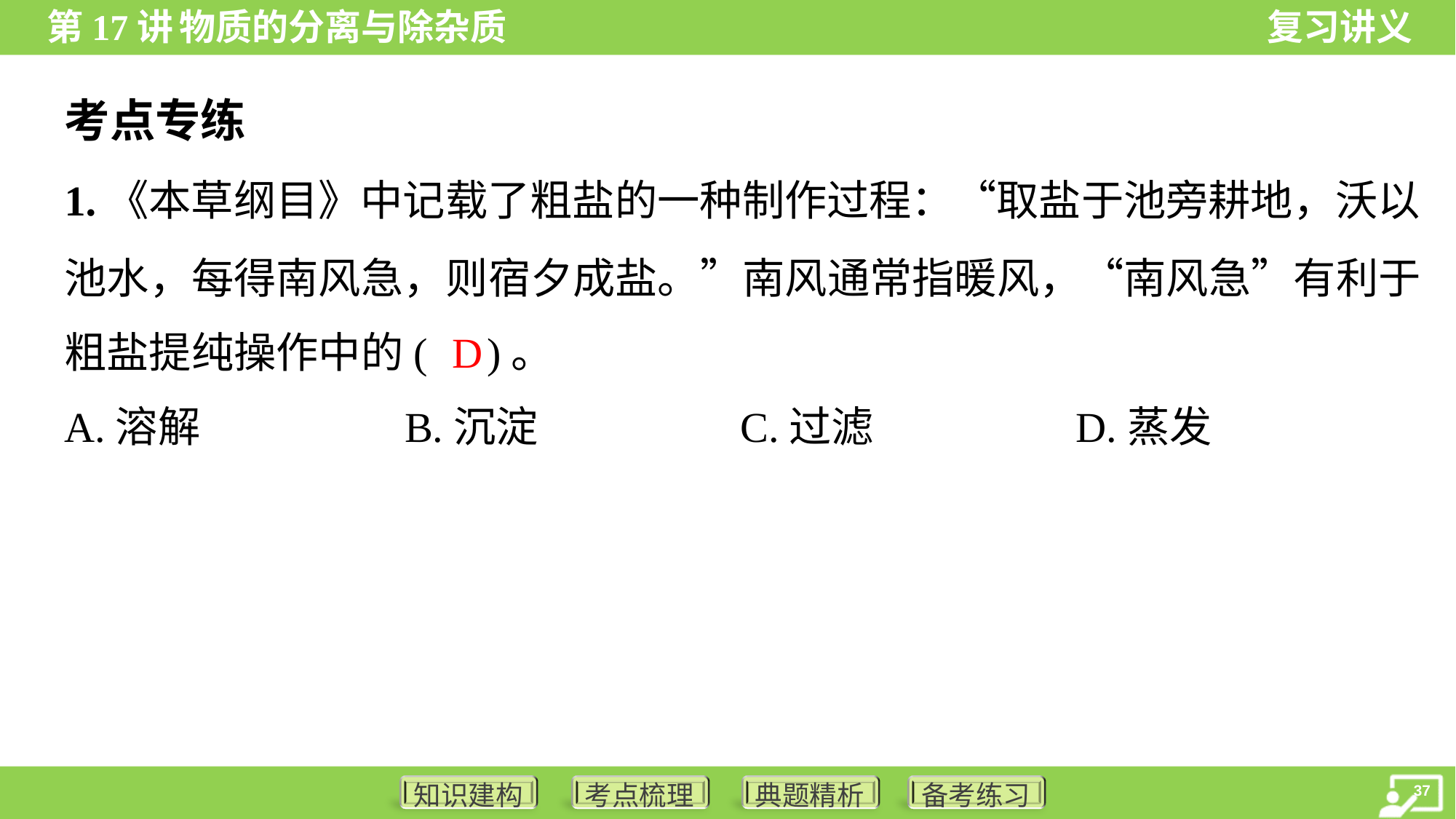

考点专练
1.《本草纲目》中记载了粗盐的一种制作过程：“取盐于池旁耕地，沃以
池水，每得南风急，则宿夕成盐。”南风通常指暖风，“南风急”有利于
粗盐提纯操作中的(     )。
D
A.溶解	B.沉淀	C.过滤	D.蒸发